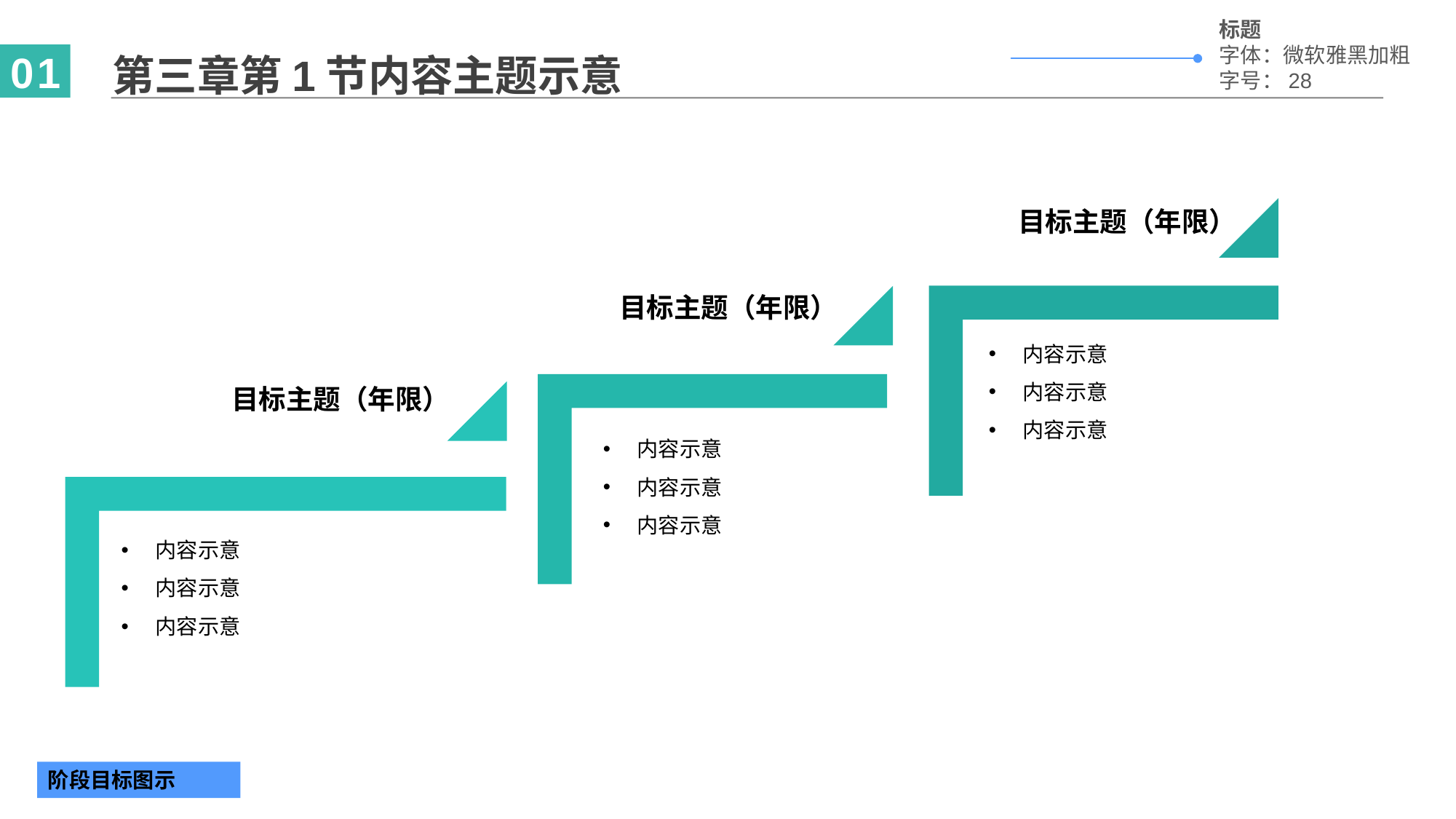

标题
字体：微软雅黑加粗
字号：28
第三章第1节内容主题示意

01

目标主题（年限）

目标主题（年限）

内容示意
内容示意
内容示意

目标主题（年限）

内容示意
内容示意
内容示意

内容示意
内容示意
内容示意

阶段目标图示